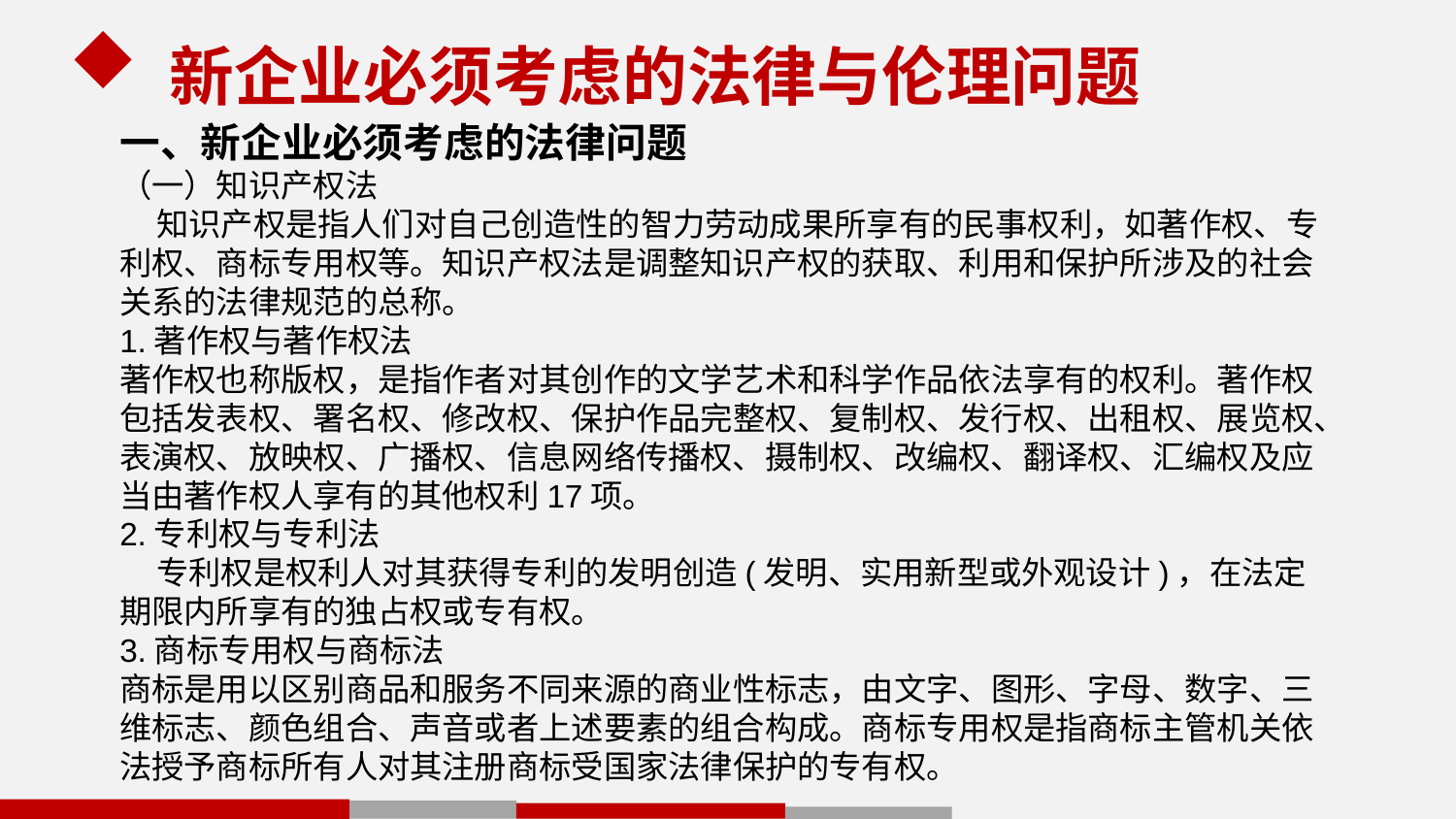

新企业必须考虑的法律与伦理问题
一、新企业必须考虑的法律问题
（一）知识产权法
    知识产权是指人们对自己创造性的智力劳动成果所享有的民事权利，如著作权、专利权、商标专用权等。知识产权法是调整知识产权的获取、利用和保护所涉及的社会关系的法律规范的总称。
1.著作权与著作权法
著作权也称版权，是指作者对其创作的文学艺术和科学作品依法享有的权利。著作权包括发表权、署名权、修改权、保护作品完整权、复制权、发行权、出租权、展览权、表演权、放映权、广播权、信息网络传播权、摄制权、改编权、翻译权、汇编权及应当由著作权人享有的其他权利17项。
2.专利权与专利法
    专利权是权利人对其获得专利的发明创造(发明、实用新型或外观设计)，在法定期限内所享有的独占权或专有权。
3.商标专用权与商标法
商标是用以区别商品和服务不同来源的商业性标志，由文字、图形、字母、数字、三维标志、颜色组合、声音或者上述要素的组合构成。商标专用权是指商标主管机关依法授予商标所有人对其注册商标受国家法律保护的专有权。